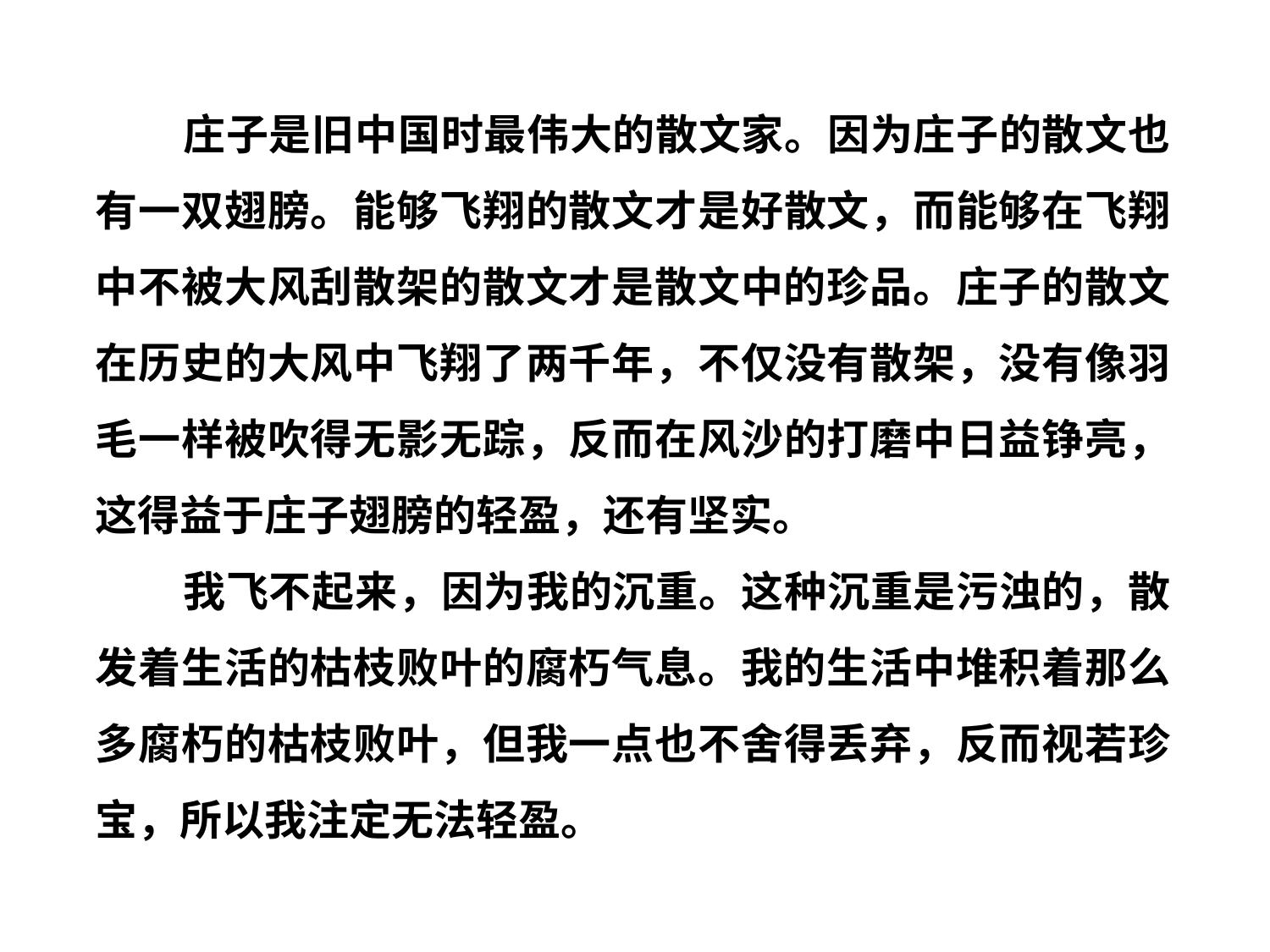

庄子是旧中国时最伟大的散文家。因为庄子的散文也有一双翅膀。能够飞翔的散文才是好散文，而能够在飞翔中不被大风刮散架的散文才是散文中的珍品。庄子的散文在历史的大风中飞翔了两千年，不仅没有散架，没有像羽毛一样被吹得无影无踪，反而在风沙的打磨中日益铮亮，这得益于庄子翅膀的轻盈，还有坚实。
我飞不起来，因为我的沉重。这种沉重是污浊的，散发着生活的枯枝败叶的腐朽气息。我的生活中堆积着那么多腐朽的枯枝败叶，但我一点也不舍得丢弃，反而视若珍宝，所以我注定无法轻盈。